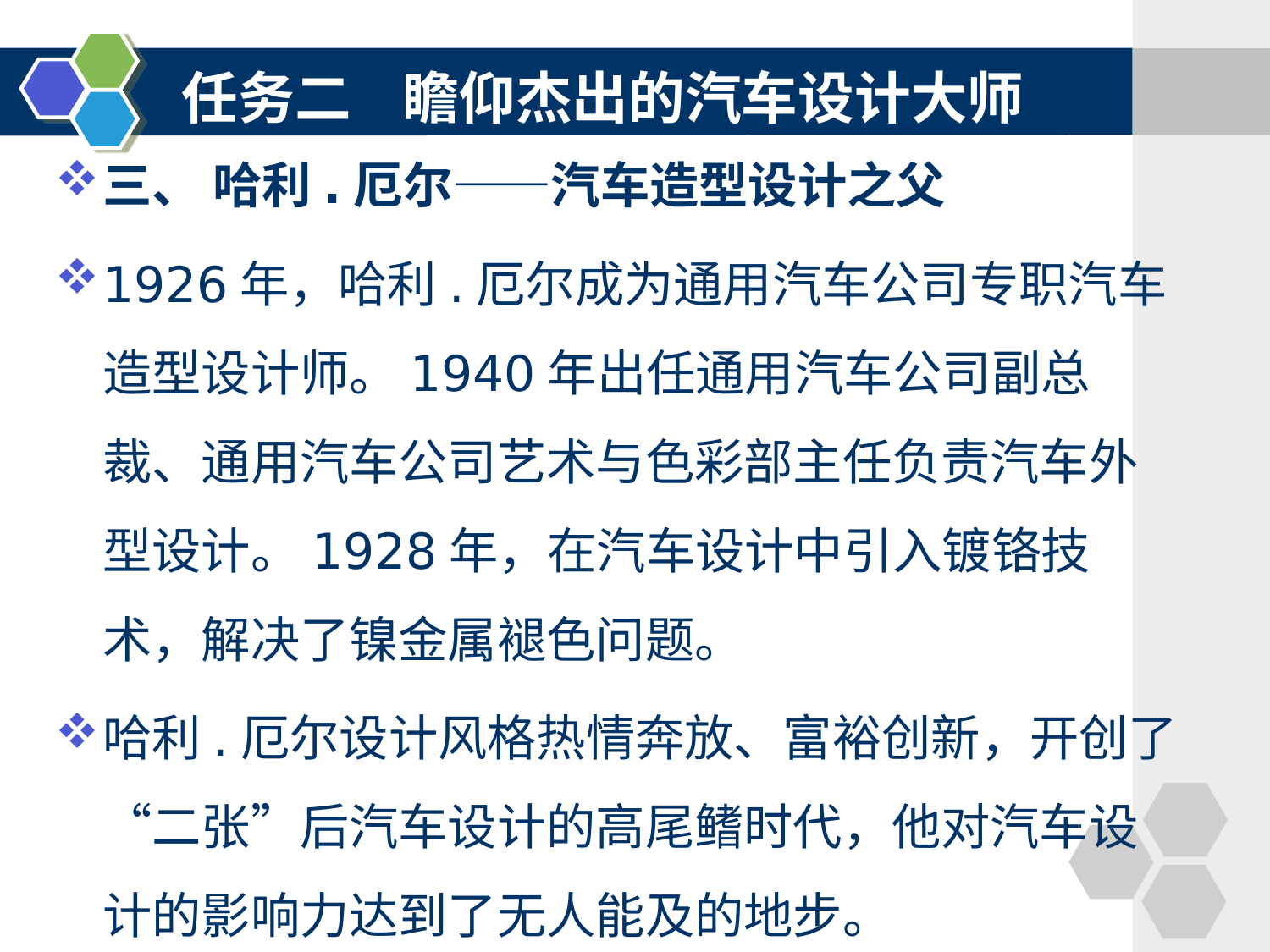

#
任务二    瞻仰杰出的汽车设计大师
三、 哈利.厄尔——汽车造型设计之父
1926年，哈利.厄尔成为通用汽车公司专职汽车造型设计师。1940年出任通用汽车公司副总裁、通用汽车公司艺术与色彩部主任负责汽车外型设计。1928年，在汽车设计中引入镀铬技术，解决了镍金属褪色问题。
哈利.厄尔设计风格热情奔放、富裕创新，开创了“二张”后汽车设计的高尾鳍时代，他对汽车设计的影响力达到了无人能及的地步。